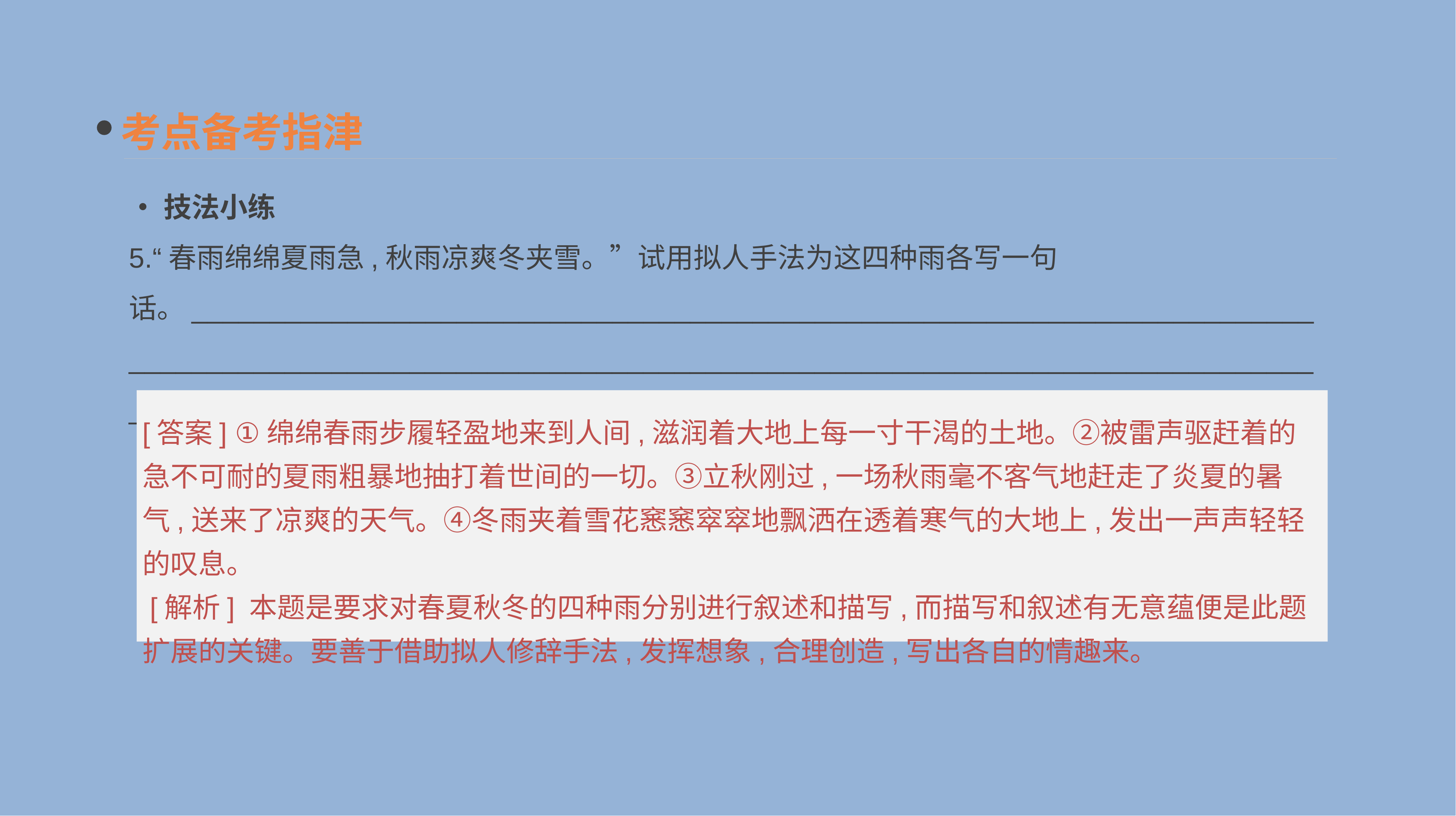

考点备考指津

•技法小练
5.“春雨绵绵夏雨急,秋雨凉爽冬夹雪。”试用拟人手法为这四种雨各写一句话。______________________________________________________________________________________________________________________________________________________________________________________________

[答案] ①绵绵春雨步履轻盈地来到人间,滋润着大地上每一寸干渴的土地。②被雷声驱赶着的急不可耐的夏雨粗暴地抽打着世间的一切。③立秋刚过,一场秋雨毫不客气地赶走了炎夏的暑气,送来了凉爽的天气。④冬雨夹着雪花窸窸窣窣地飘洒在透着寒气的大地上,发出一声声轻轻的叹息。
 [解析] 本题是要求对春夏秋冬的四种雨分别进行叙述和描写,而描写和叙述有无意蕴便是此题扩展的关键。要善于借助拟人修辞手法,发挥想象,合理创造,写出各自的情趣来。